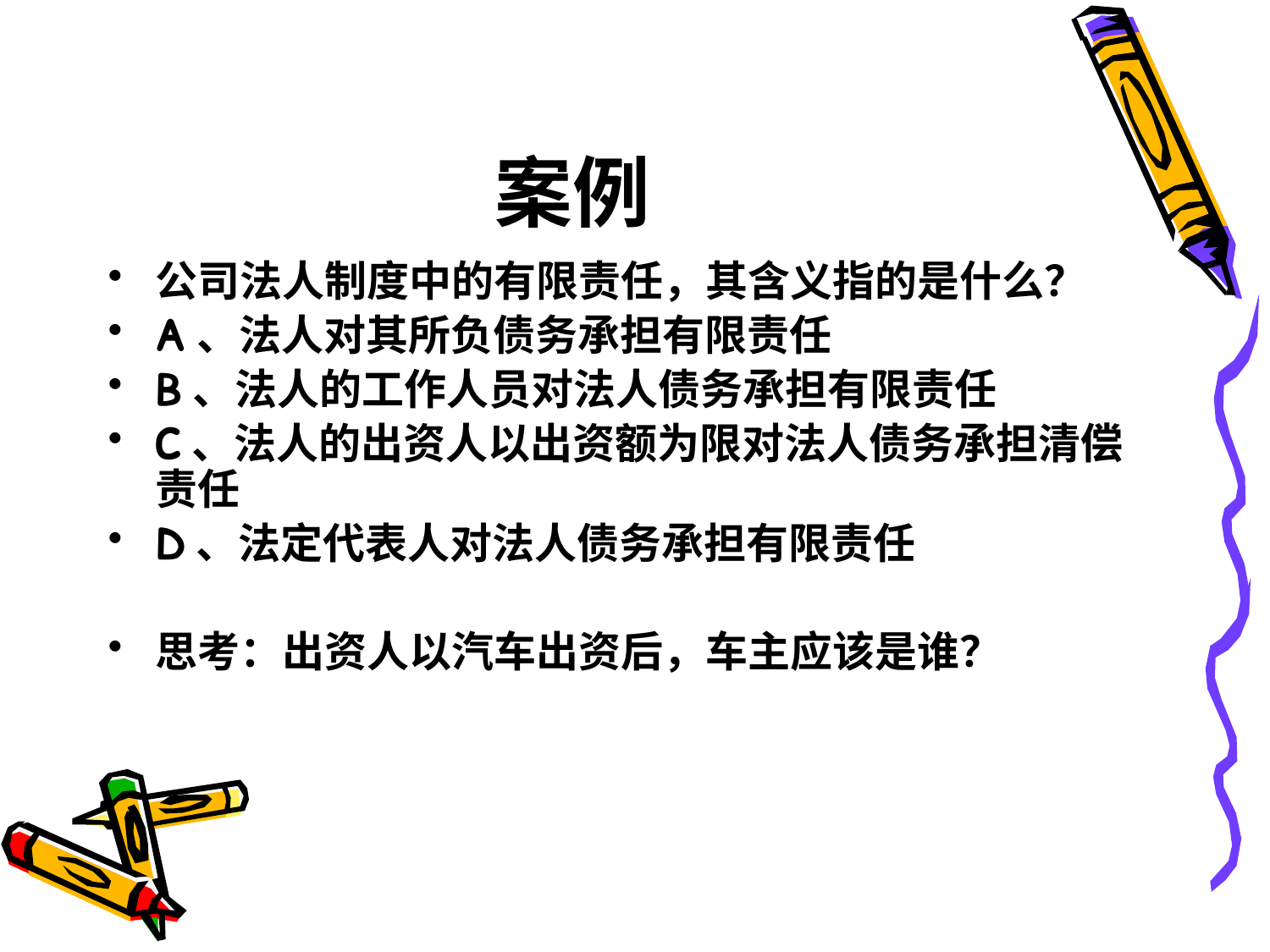

# 案例

公司法人制度中的有限责任，其含义指的是什么？
A、法人对其所负债务承担有限责任
B、法人的工作人员对法人债务承担有限责任
C、法人的出资人以出资额为限对法人债务承担清偿责任
D、法定代表人对法人债务承担有限责任

思考：出资人以汽车出资后，车主应该是谁？